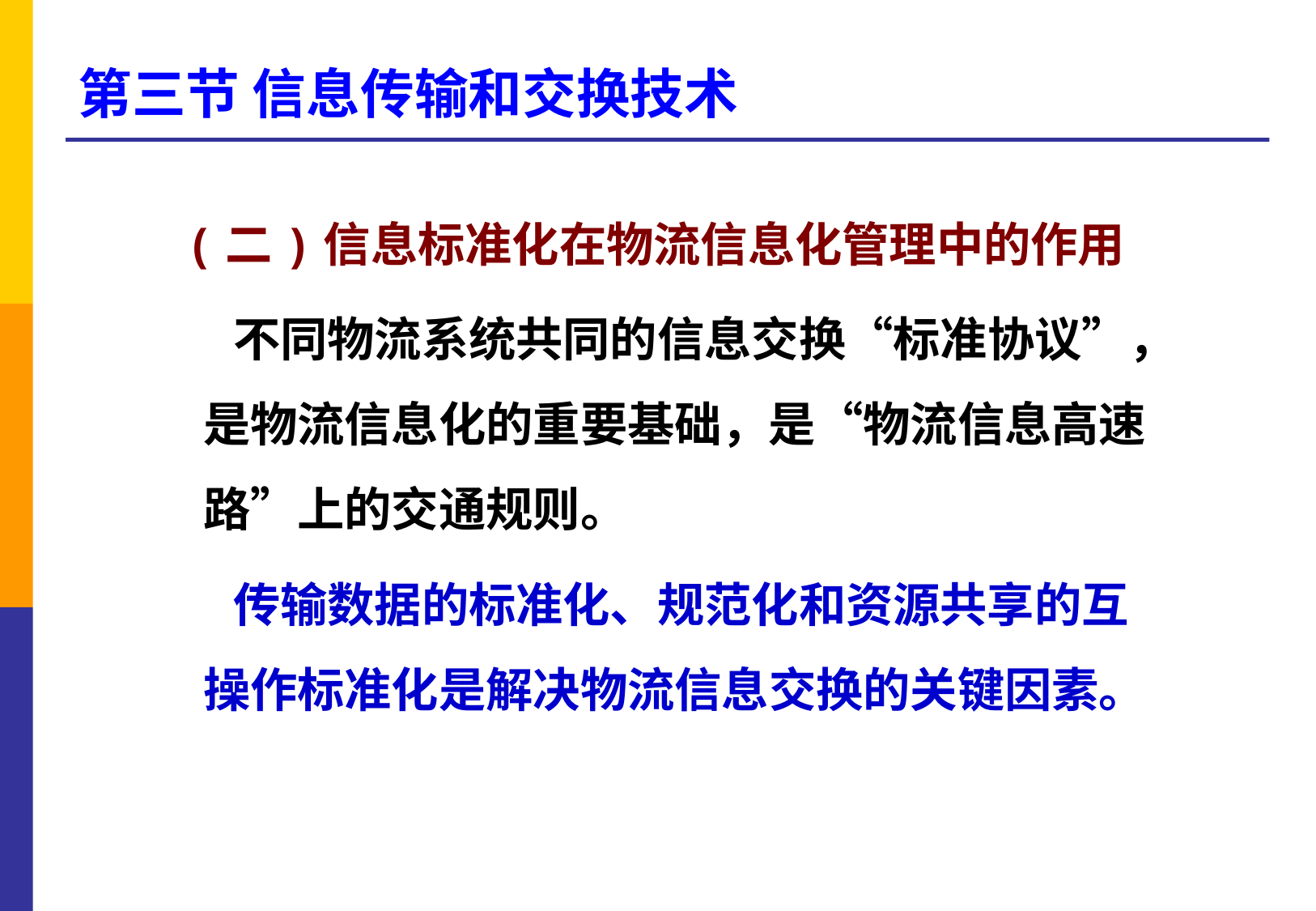

# 第三节 信息传输和交换技术
 (二)信息标准化在物流信息化管理中的作用
      不同物流系统共同的信息交换“标准协议”，是物流信息化的重要基础，是“物流信息高速路”上的交通规则。
      传输数据的标准化、规范化和资源共享的互操作标准化是解决物流信息交换的关键因素。